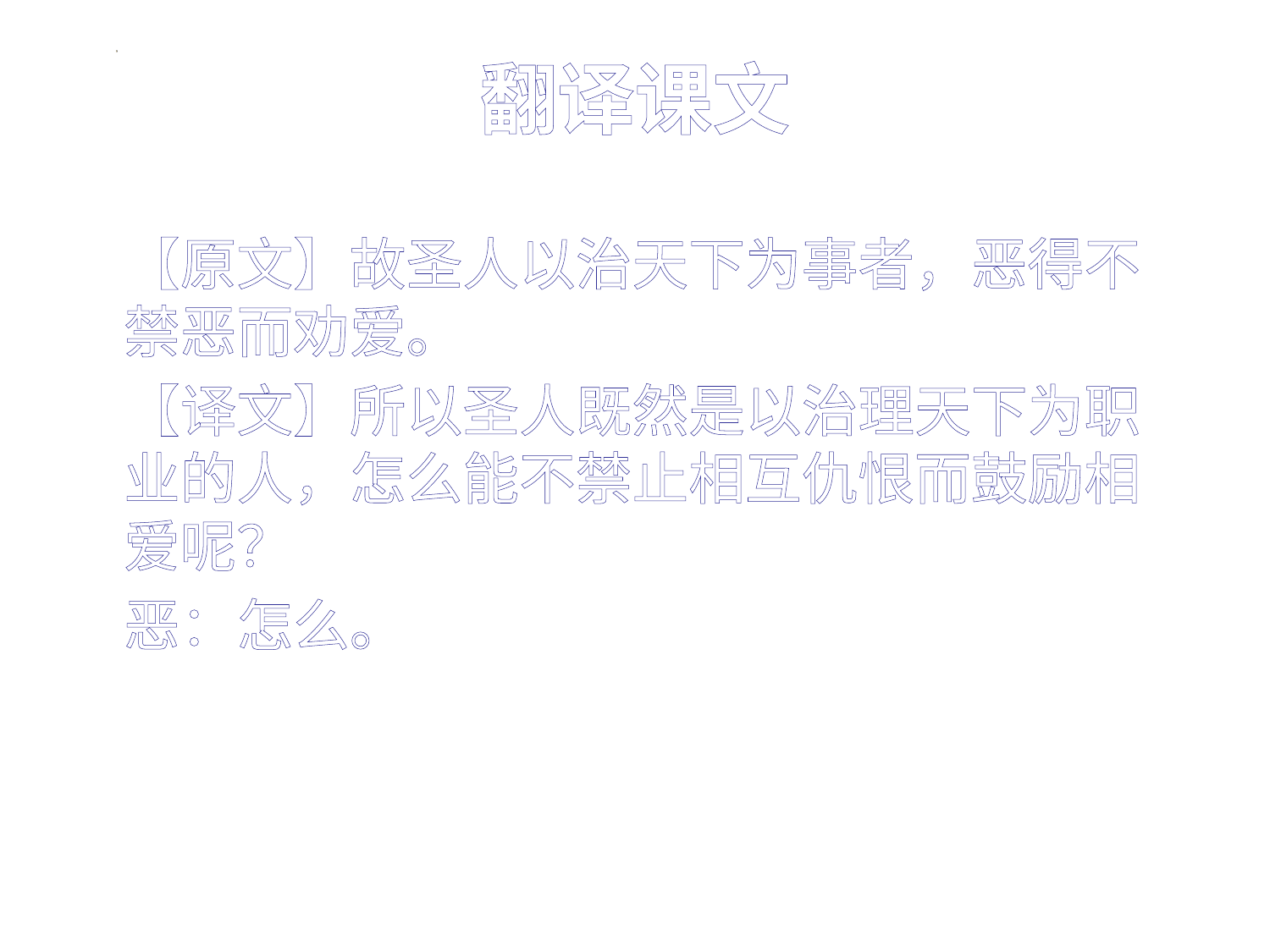

# 翻译课文
【原文】故圣人以治天下为事者，恶得不禁恶而劝爱。
【译文】所以圣人既然是以治理天下为职业的人，怎么能不禁止相互仇恨而鼓励相爱呢？
恶：怎么。